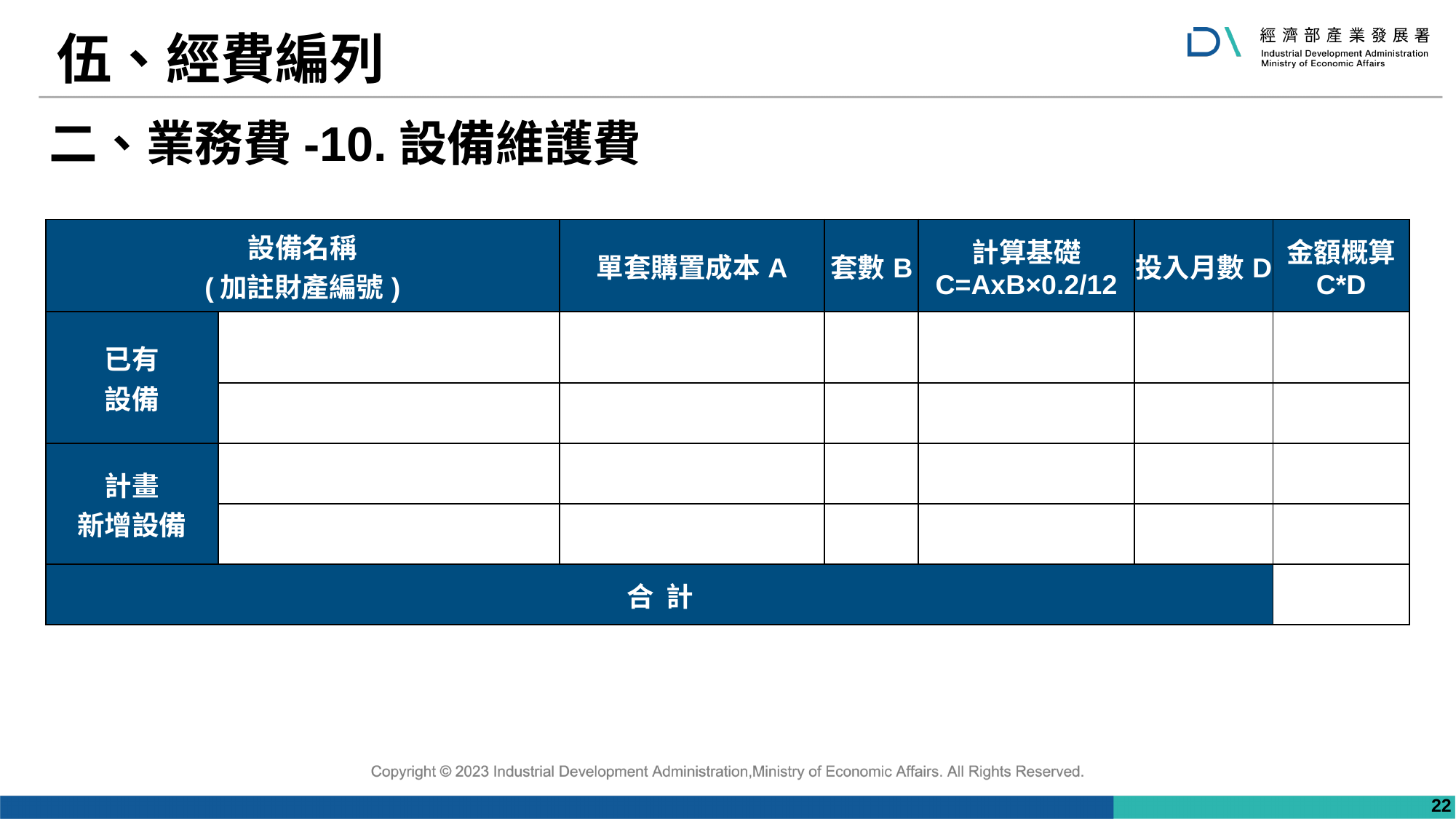

# 伍、經費編列
二、業務費-10.設備維護費
| 設備名稱 (加註財產編號) | 設備名稱 (加註財產編號) | 單套購置成本A | 套數B | 計算基礎 C=AxB×0.2/12 | 投入月數D | 金額概算 C\*D |
| --- | --- | --- | --- | --- | --- | --- |
| 已有 設備 |  |  |  |  |  |  |
|  |  |  |  |  |  |  |
| 計畫 新增設備 |  |  |  |  |  |  |
|  |  |  |  |  |  |  |
| 合 計 |  |  |  |  |  |  |
22